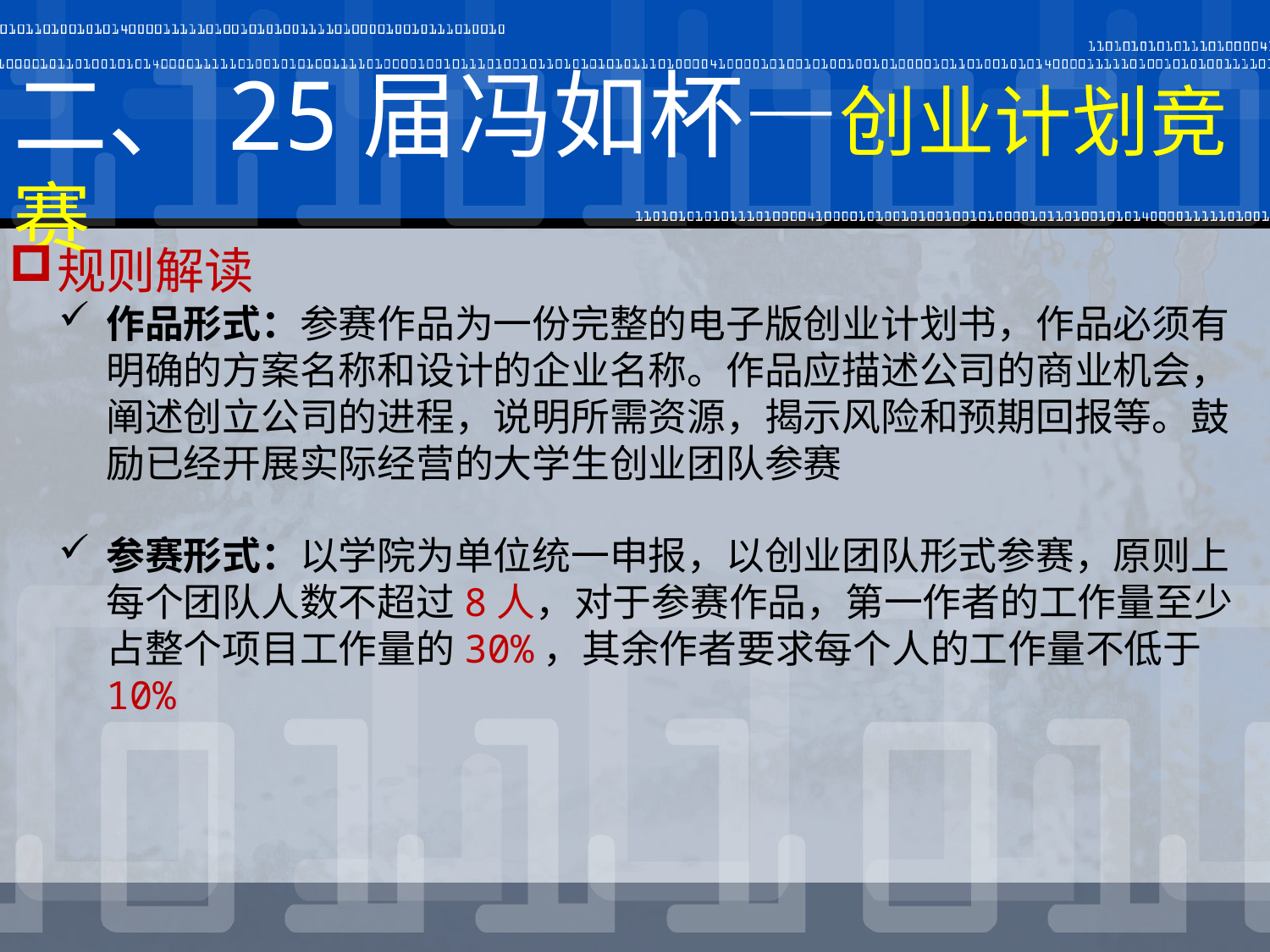

# 二、25届冯如杯—创业计划竞赛
规则解读
作品形式：参赛作品为一份完整的电子版创业计划书，作品必须有明确的方案名称和设计的企业名称。作品应描述公司的商业机会，阐述创立公司的进程，说明所需资源，揭示风险和预期回报等。鼓励已经开展实际经营的大学生创业团队参赛

参赛形式：以学院为单位统一申报，以创业团队形式参赛，原则上每个团队人数不超过8人，对于参赛作品，第一作者的工作量至少占整个项目工作量的30%，其余作者要求每个人的工作量不低于10%